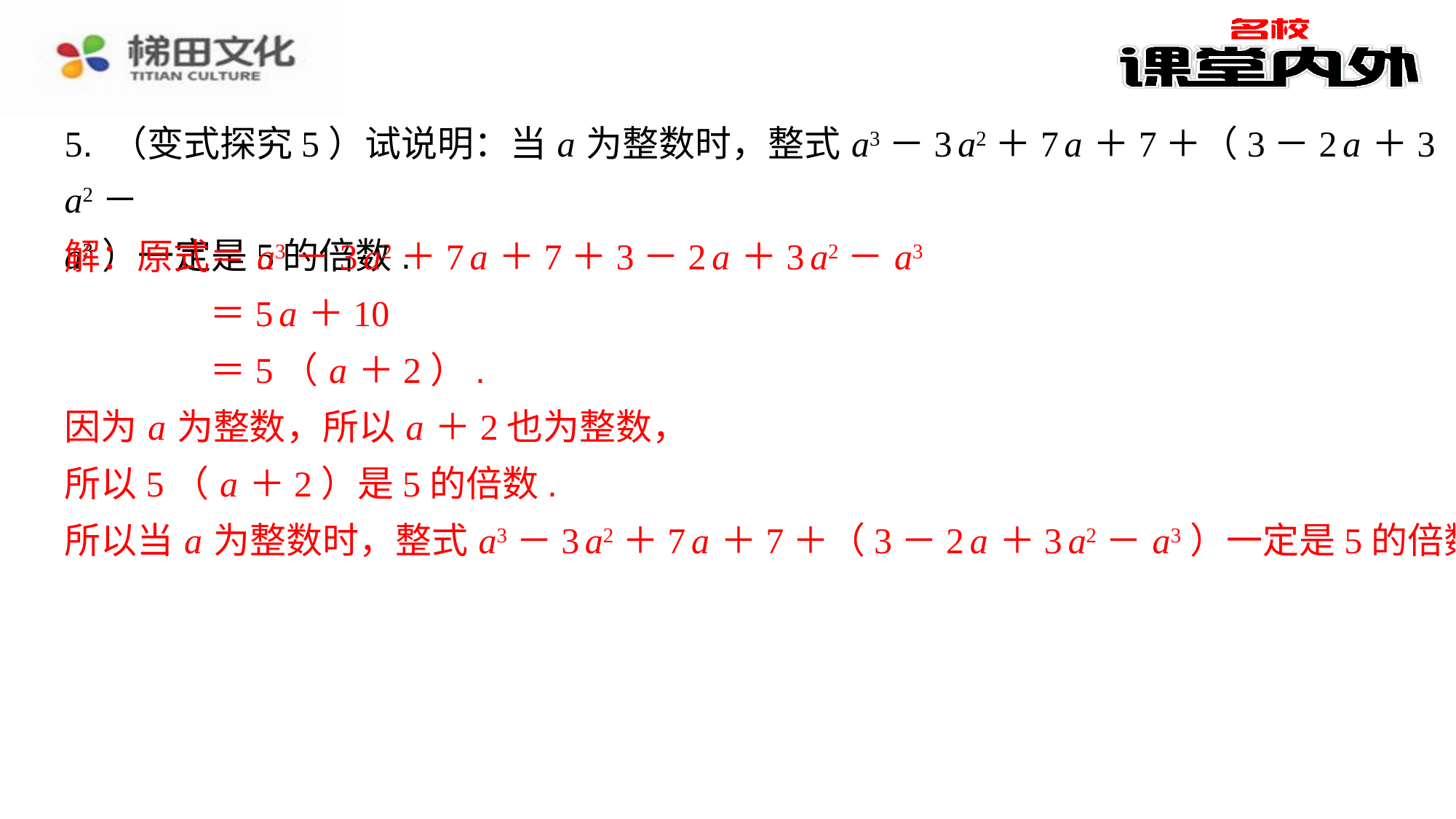

5. （变式探究5）试说明：当 a 为整数时，整式 a3－3 a2＋7 a ＋7＋（3－2 a ＋3 a2－
a3）一定是5的倍数.
解：原式＝ a3－3 a2＋7 a ＋7＋3－2 a ＋3 a2－ a3
＝5 a ＋10
＝5（ a ＋2）.
因为 a 为整数，所以 a ＋2也为整数，
所以5（ a ＋2）是5的倍数.
所以当 a 为整数时，整式 a3－3 a2＋7 a ＋7＋（3－2 a ＋3 a2－ a3）一定是5的倍数.
解：原式＝ a3－3 a2＋7 a ＋7＋3－2 a ＋3 a2－ a3
＝5 a ＋10
＝5（ a ＋2）.
因为 a 为整数，所以 a ＋2也为整数，
所以5（ a ＋2）是5的倍数.
所以当 a 为整数时，整式 a3－3 a2＋7 a ＋7＋（3－2 a ＋3 a2－ a3）一定是5的倍数.